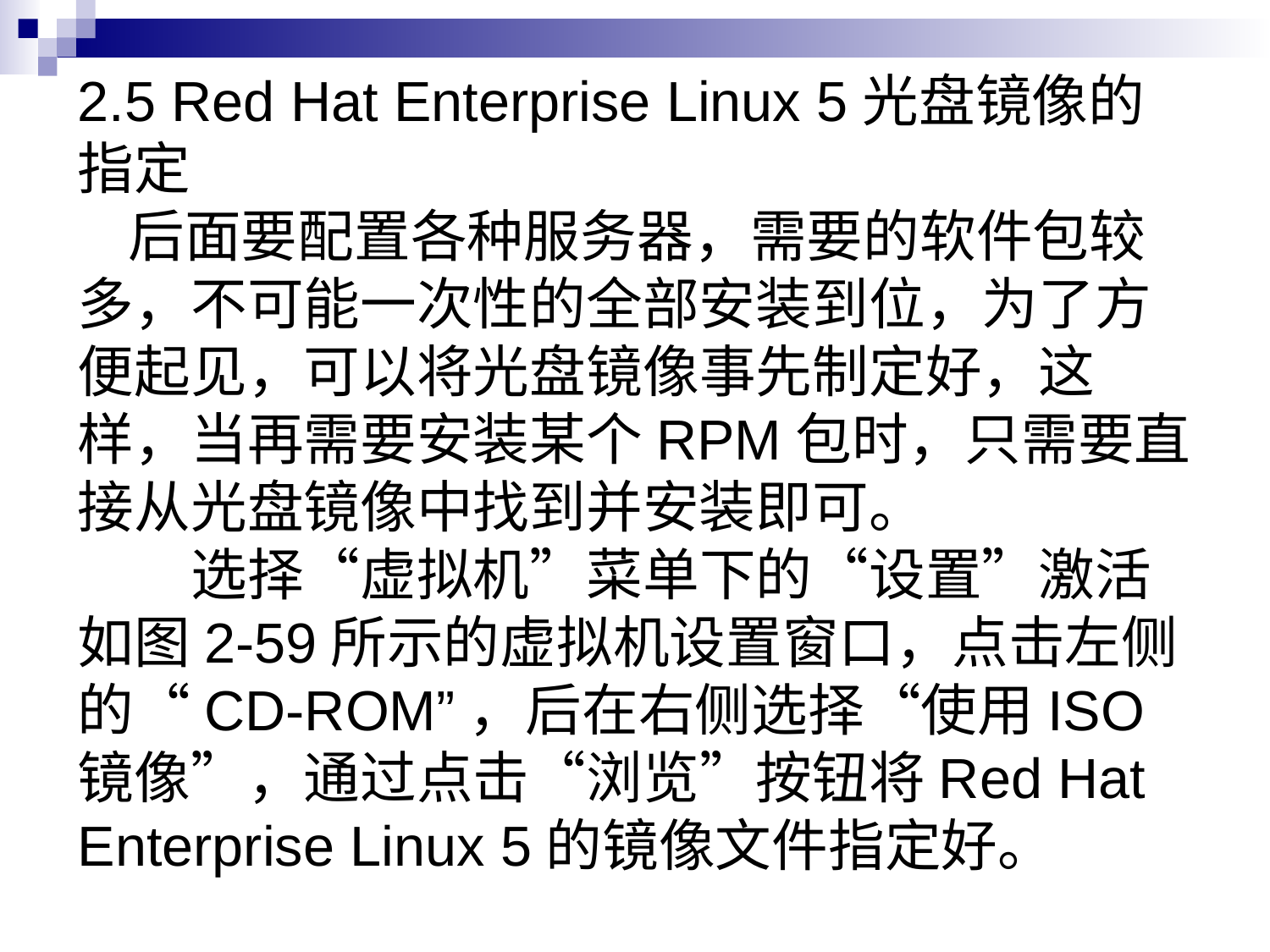

# 2.5 Red Hat Enterprise Linux 5光盘镜像的指定 后面要配置各种服务器，需要的软件包较多，不可能一次性的全部安装到位，为了方便起见，可以将光盘镜像事先制定好，这样，当再需要安装某个RPM包时，只需要直接从光盘镜像中找到并安装即可。 　　选择“虚拟机”菜单下的“设置”激活如图2-59所示的虚拟机设置窗口，点击左侧的“CD-ROM”，后在右侧选择“使用ISO镜像”，通过点击“浏览”按钮将Red Hat Enterprise Linux 5的镜像文件指定好。